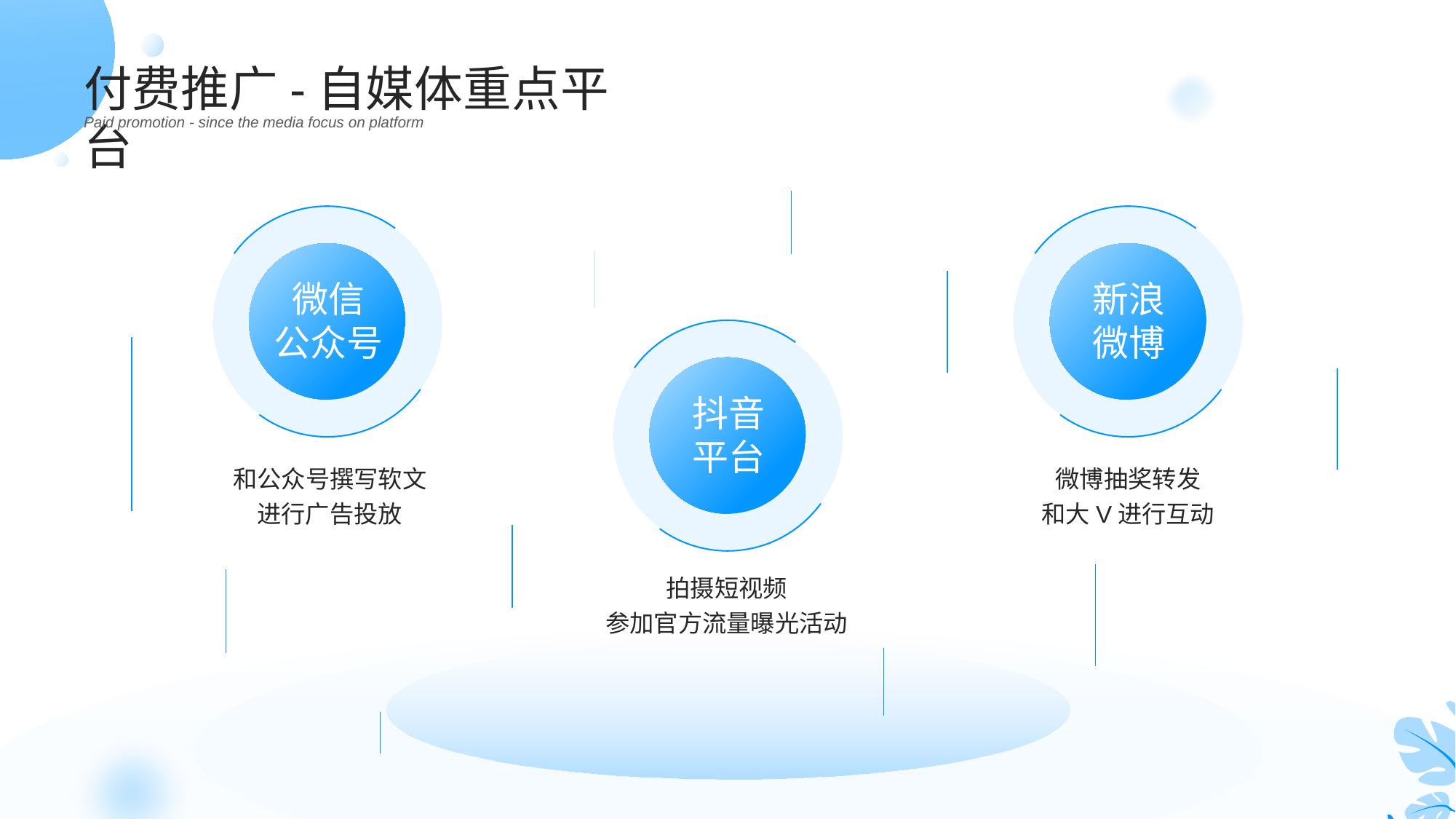

付费推广-自媒体重点平台

Paid promotion - since the media focus on platform

微信
公众号

新浪
微博

抖音
平台
和公众号撰写软文进行广告投放
微博抽奖转发
和大V进行互动
拍摄短视频
参加官方流量曝光活动